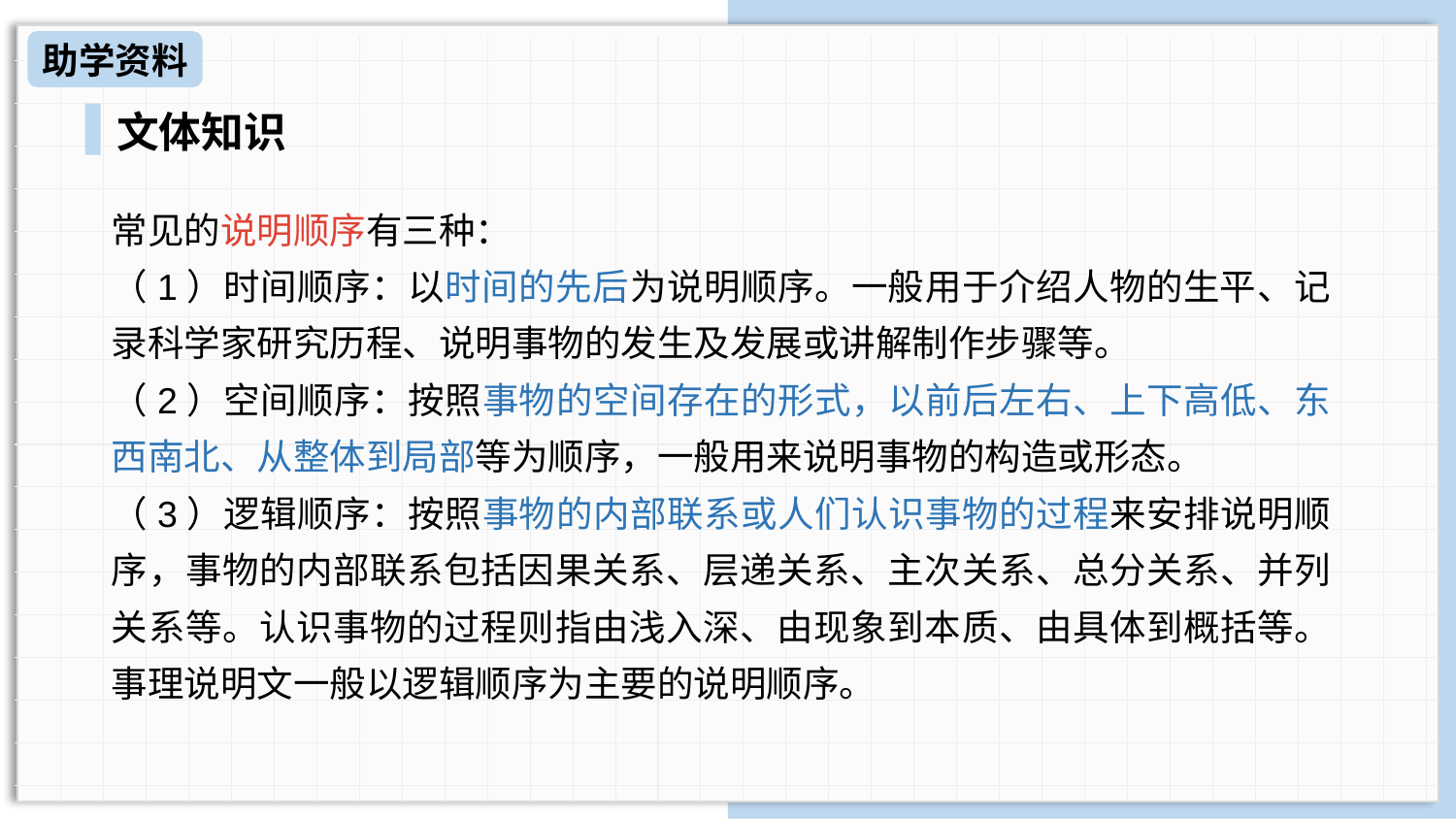

助学资料
文体知识

常见的说明顺序有三种：
（1）时间顺序：以时间的先后为说明顺序。一般用于介绍人物的生平、记录科学家研究历程、说明事物的发生及发展或讲解制作步骤等。
（2）空间顺序：按照事物的空间存在的形式，以前后左右、上下高低、东西南北、从整体到局部等为顺序，一般用来说明事物的构造或形态。
（3）逻辑顺序：按照事物的内部联系或人们认识事物的过程来安排说明顺序，事物的内部联系包括因果关系、层递关系、主次关系、总分关系、并列关系等。认识事物的过程则指由浅入深、由现象到本质、由具体到概括等。事理说明文一般以逻辑顺序为主要的说明顺序。